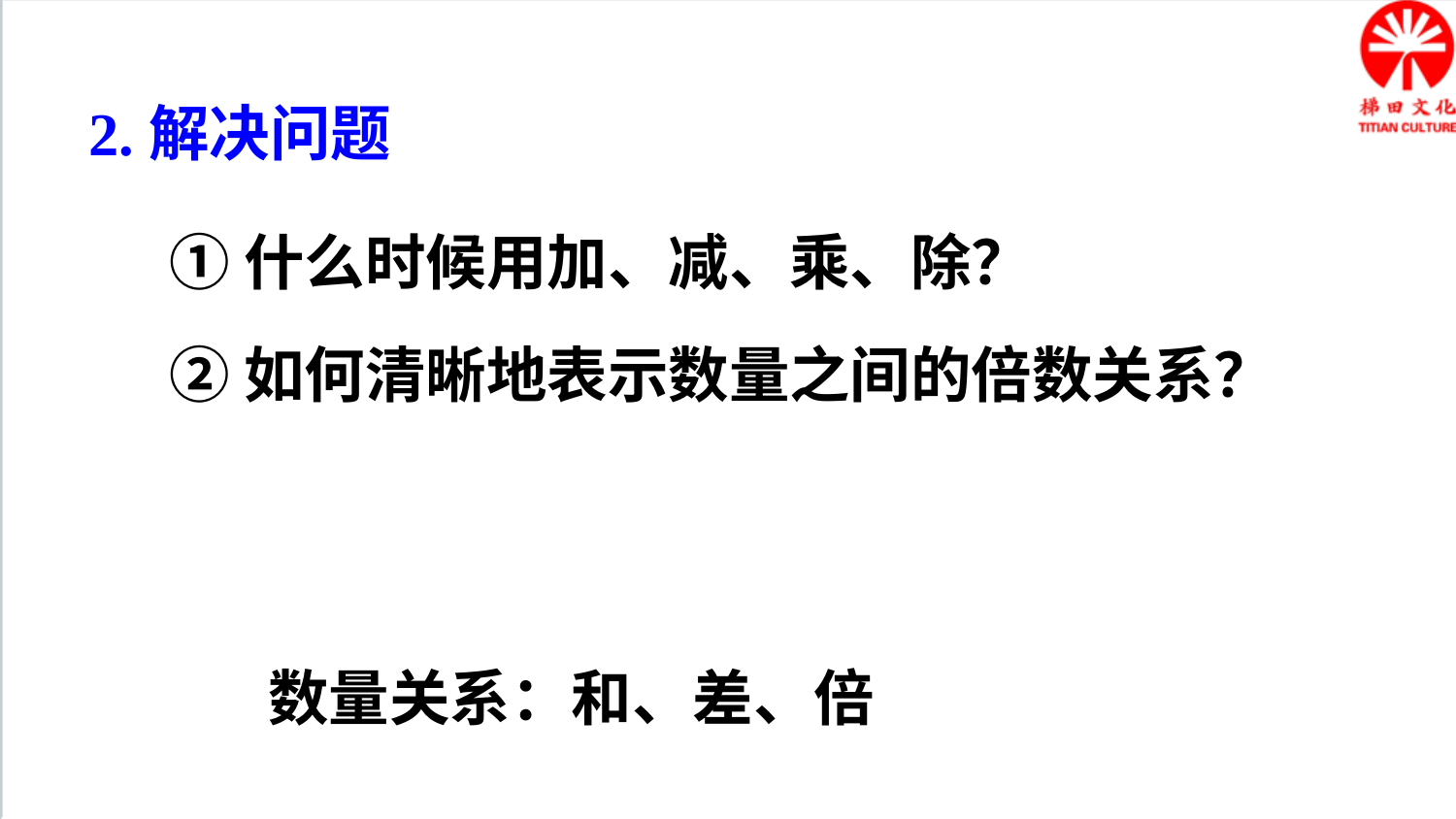

2.解决问题
①什么时候用加、减、乘、除？
②如何清晰地表示数量之间的倍数关系？
数量关系：和、差、倍